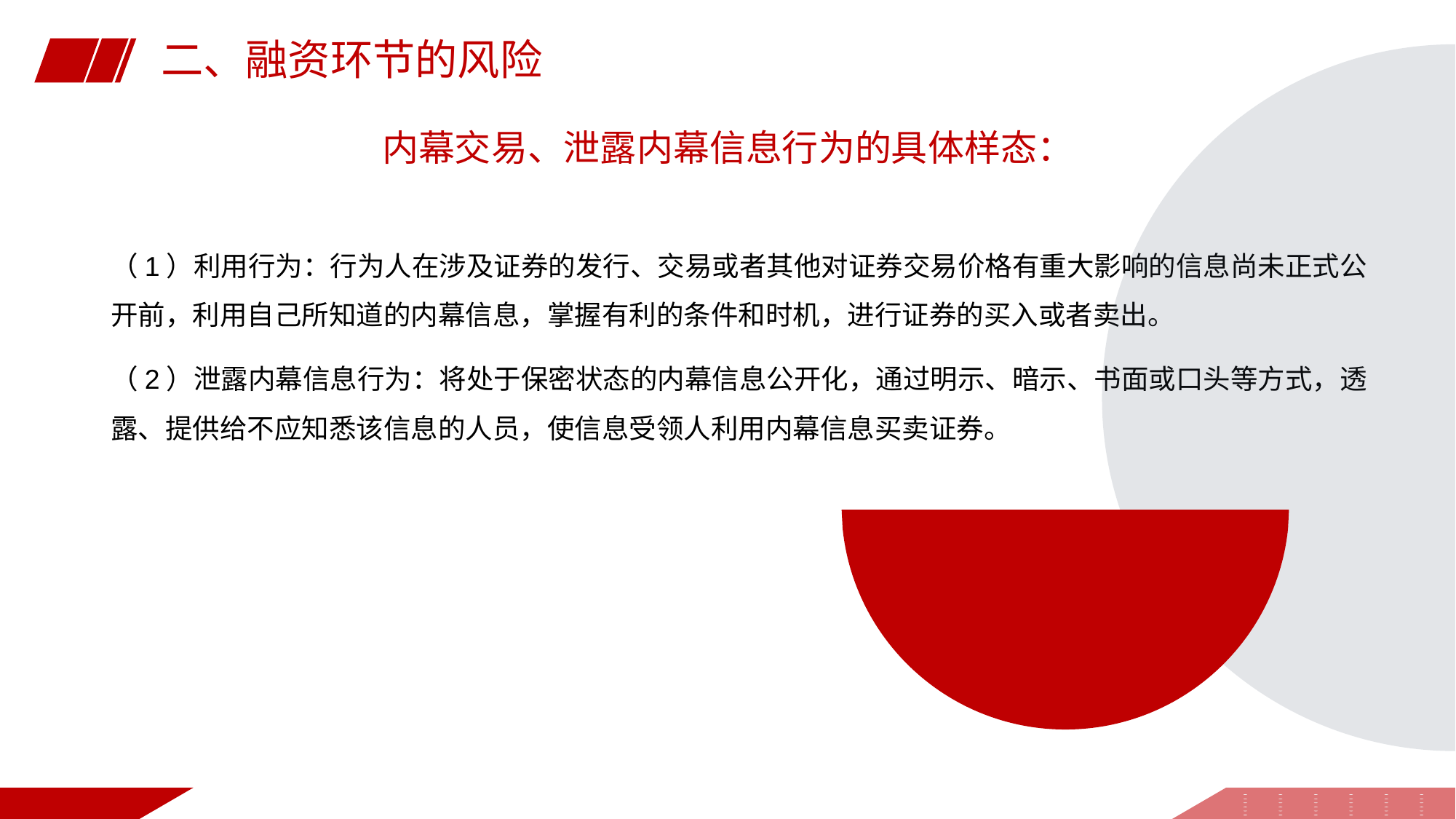

二、融资环节的风险

内幕交易、泄露内幕信息行为的具体样态：
（1）利用行为：行为人在涉及证券的发行、交易或者其他对证券交易价格有重大影响的信息尚未正式公开前，利用自己所知道的内幕信息，掌握有利的条件和时机，进行证券的买入或者卖出。
（2）泄露内幕信息行为：将处于保密状态的内幕信息公开化，通过明示、暗示、书面或口头等方式，透露、提供给不应知悉该信息的人员，使信息受领人利用内幕信息买卖证券。